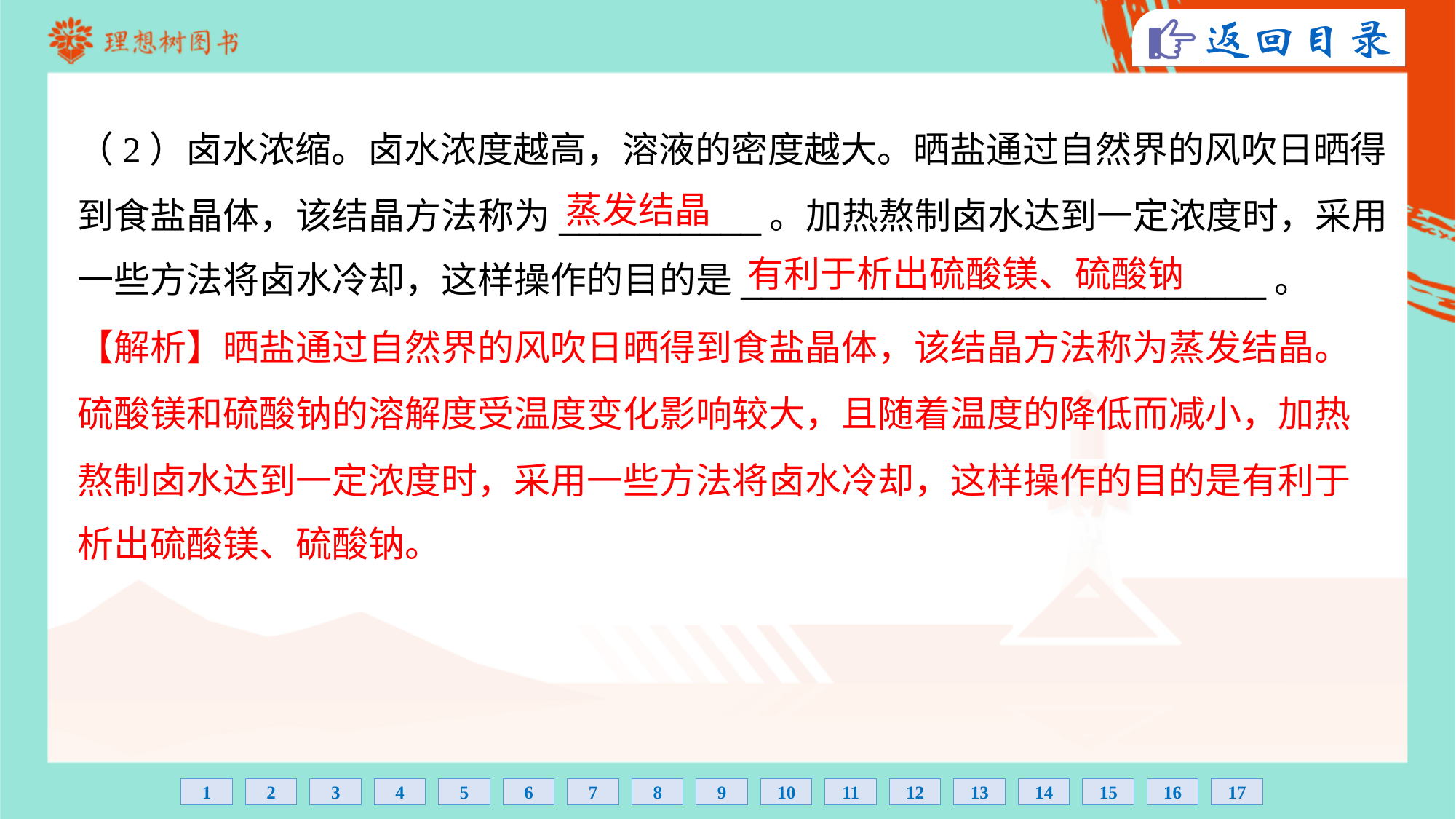

（2）卤水浓缩。卤水浓度越高，溶液的密度越大。晒盐通过自然界的风吹日晒得
到食盐晶体，该结晶方法称为__________。加热熬制卤水达到一定浓度时，采用
一些方法将卤水冷却，这样操作的目的是__________________________。
蒸发结晶
有利于析出硫酸镁、硫酸钠
【解析】晒盐通过自然界的风吹日晒得到食盐晶体，该结晶方法称为蒸发结晶。
硫酸镁和硫酸钠的溶解度受温度变化影响较大，且随着温度的降低而减小，加热
熬制卤水达到一定浓度时，采用一些方法将卤水冷却，这样操作的目的是有利于
析出硫酸镁、硫酸钠。